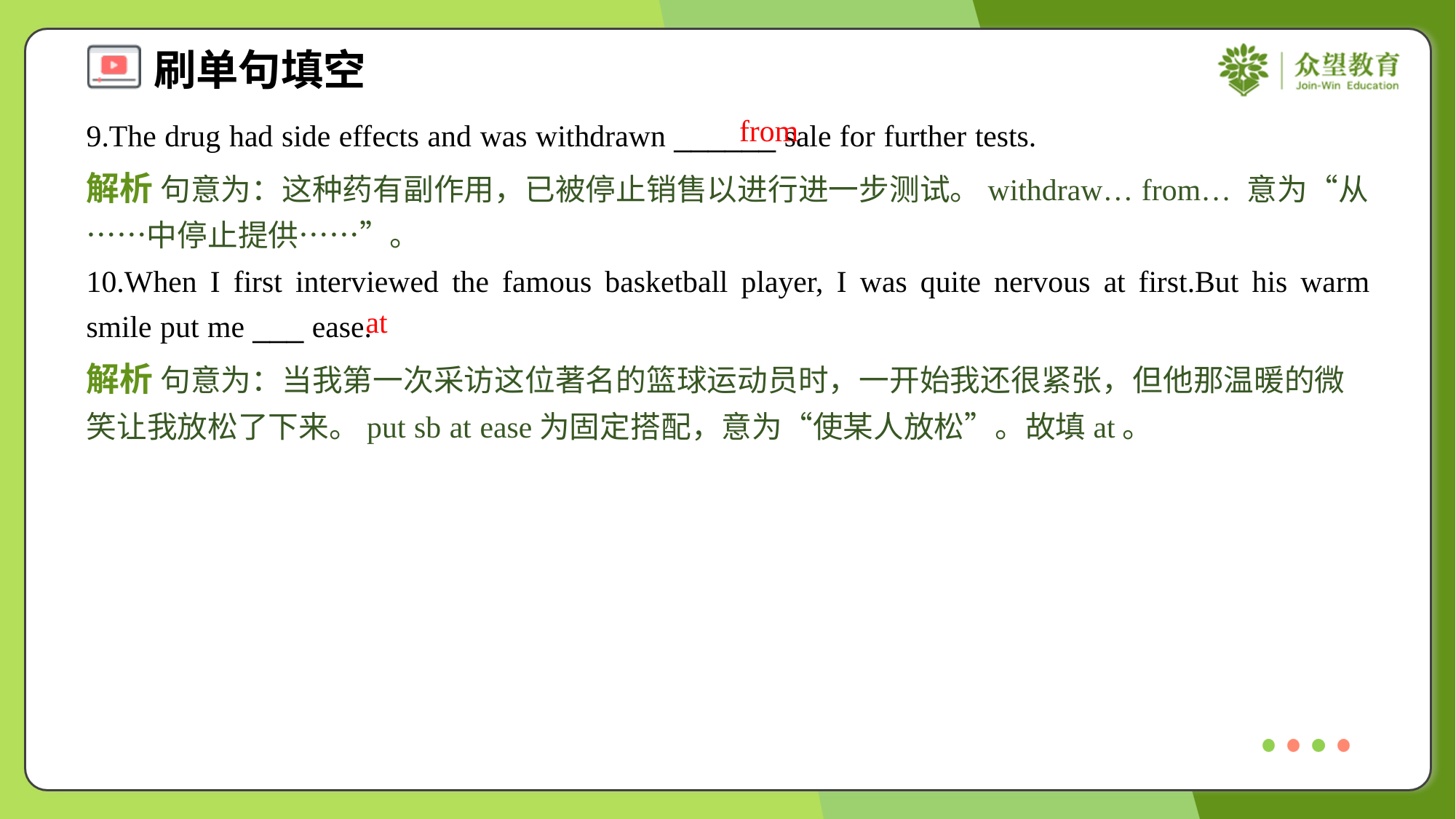

from
9.The drug had side effects and was withdrawn ______ sale for further tests.
解析 句意为：这种药有副作用，已被停止销售以进行进一步测试。withdraw… from… 意为“从……中停止提供……”。
10.When I first interviewed the famous basketball player, I was quite nervous at first.But his warm smile put me ___ ease.
at
解析 句意为：当我第一次采访这位著名的篮球运动员时，一开始我还很紧张，但他那温暖的微笑让我放松了下来。put sb at ease为固定搭配，意为“使某人放松”。故填at。